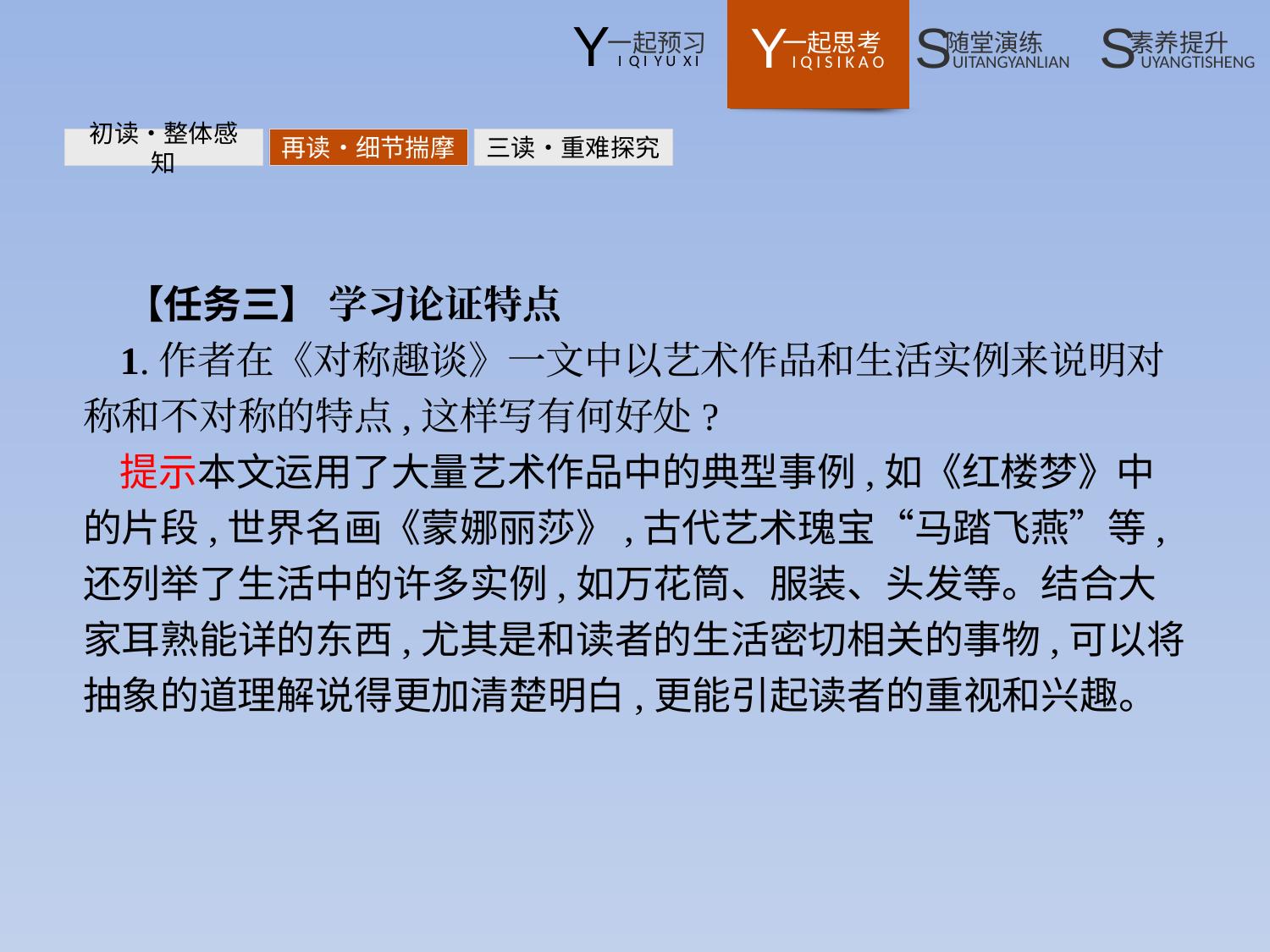

初读•整体感知
再读•细节揣摩
三读•重难探究
【任务三】 学习论证特点
1.作者在《对称趣谈》一文中以艺术作品和生活实例来说明对称和不对称的特点,这样写有何好处?
提示本文运用了大量艺术作品中的典型事例,如《红楼梦》中的片段,世界名画《蒙娜丽莎》,古代艺术瑰宝“马踏飞燕”等,还列举了生活中的许多实例,如万花筒、服装、头发等。结合大家耳熟能详的东西,尤其是和读者的生活密切相关的事物,可以将抽象的道理解说得更加清楚明白,更能引起读者的重视和兴趣。